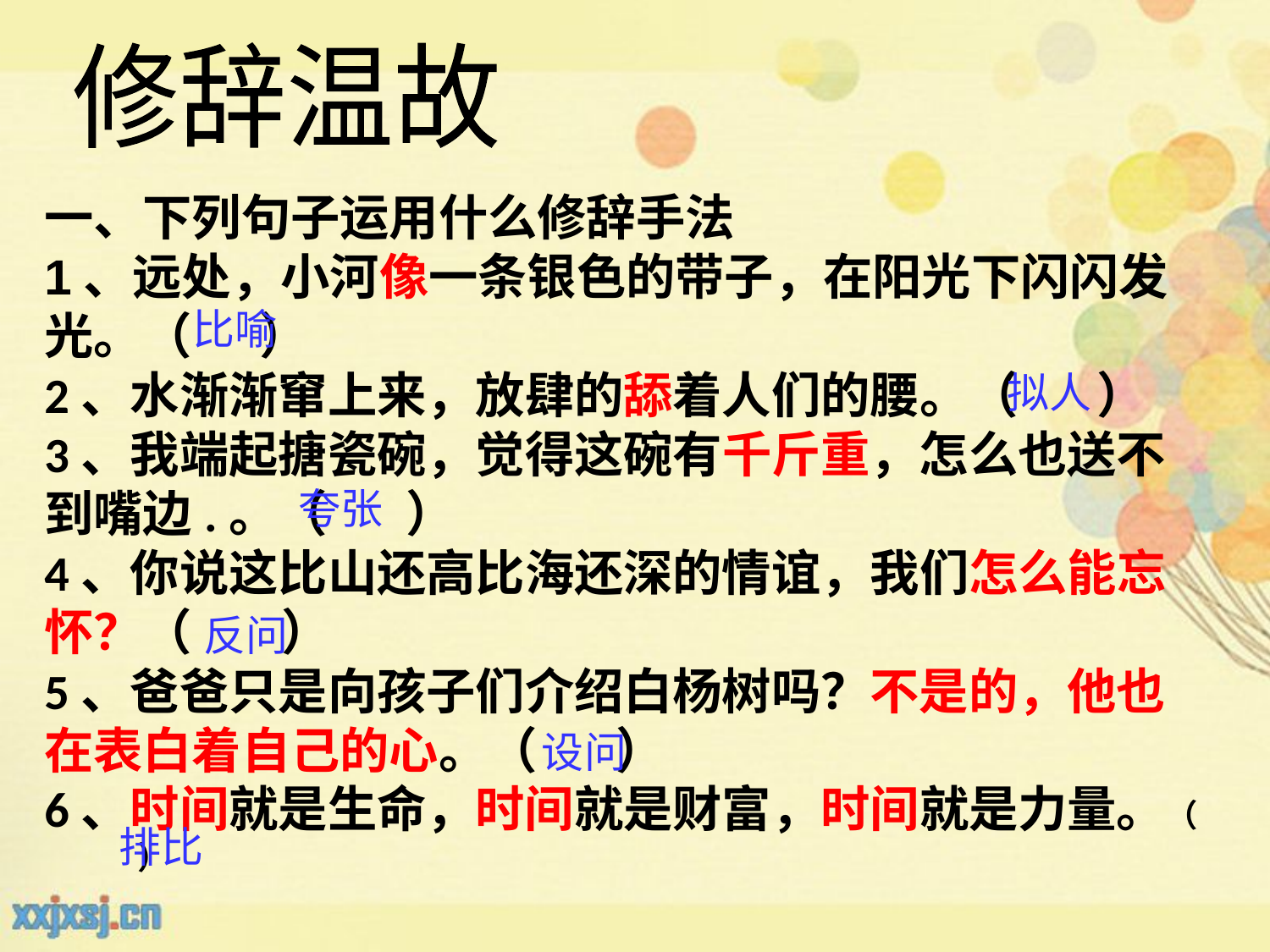

修辞温故
一、下列句子运用什么修辞手法
1、远处，小河像一条银色的带子，在阳光下闪闪发光。（      ）
2、水渐渐窜上来，放肆的舔着人们的腰。（       ）
3、我端起搪瓷碗，觉得这碗有千斤重，怎么也送不到嘴边.。（       ）
4、你说这比山还高比海还深的情谊，我们怎么能忘怀？（        ）
5、爸爸只是向孩子们介绍白杨树吗？不是的，他也在表白着自己的心。（       ）
6、时间就是生命，时间就是财富，时间就是力量。（              ）
比喻
拟人

夸张
反问
设问
排比